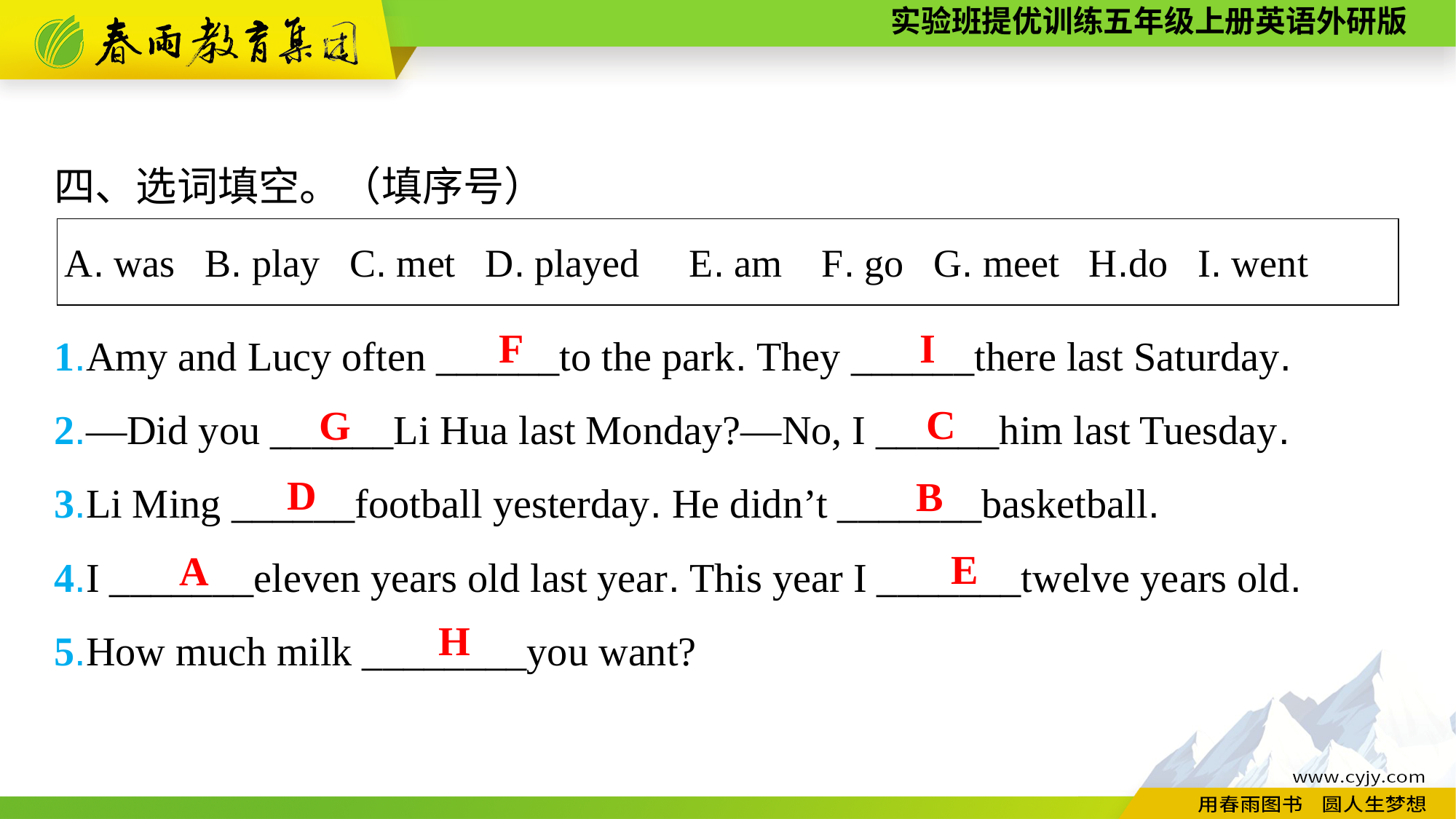

四、选词填空。（填序号）

1.Amy and Lucy often ______to the park. They ______there last Saturday.
2.—Did you ______Li Hua last Monday?—No, I ______him last Tuesday.
3.Li Ming ______football yesterday. He didn’t _______basketball.
4.I _______eleven years old last year. This year I _______twelve years old.
5.How much milk ________you want?
| A. was B. play C. met D. played E. am F. go G. meet H.do I. went |
| --- |
F
I
C
G
D
B
E
A
H